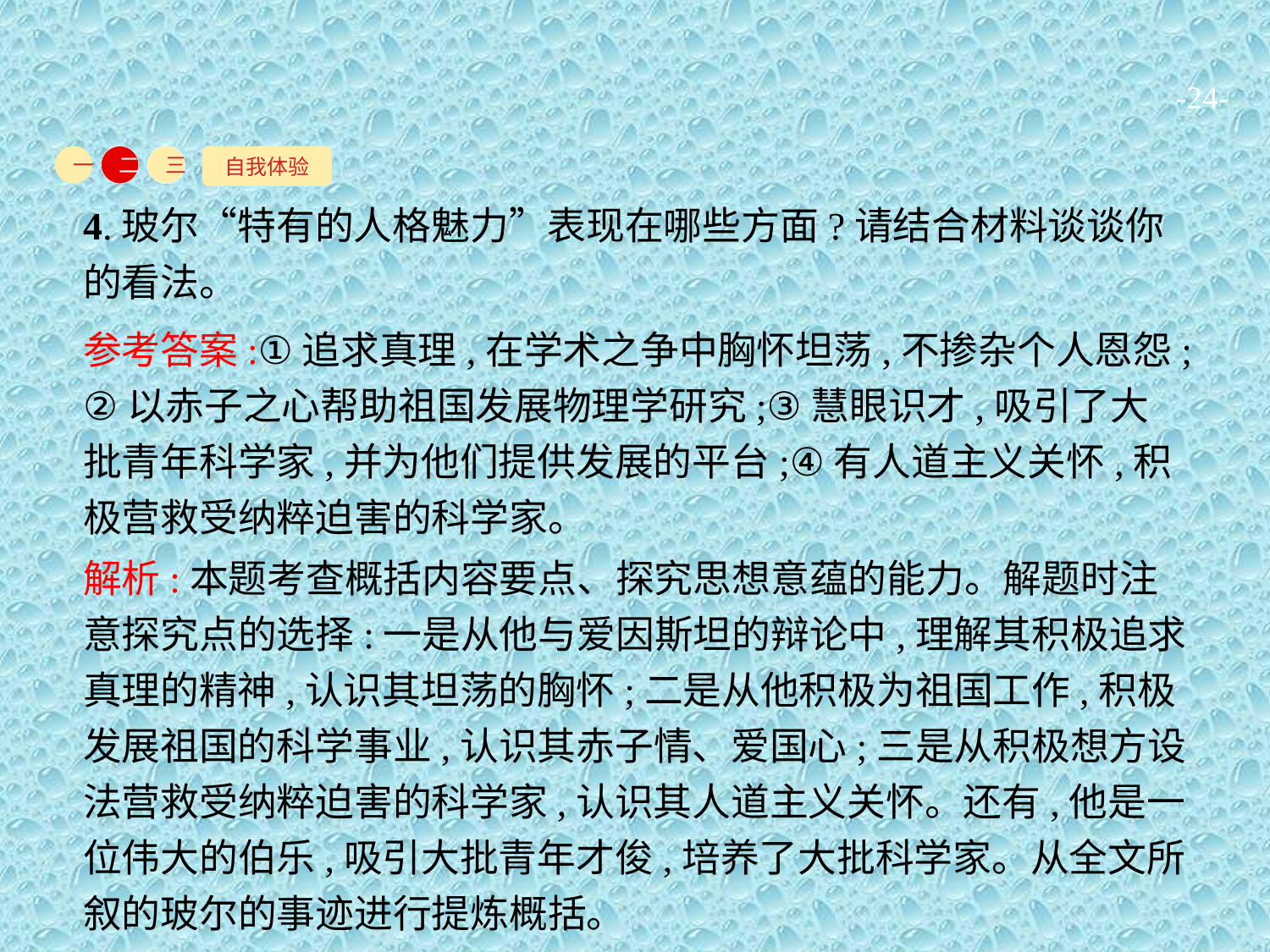

-24-
自我体验
一
二
三
4.玻尔“特有的人格魅力”表现在哪些方面?请结合材料谈谈你的看法。
参考答案:①追求真理,在学术之争中胸怀坦荡,不掺杂个人恩怨;②以赤子之心帮助祖国发展物理学研究;③慧眼识才,吸引了大批青年科学家,并为他们提供发展的平台;④有人道主义关怀,积极营救受纳粹迫害的科学家。
解析:本题考查概括内容要点、探究思想意蕴的能力。解题时注意探究点的选择:一是从他与爱因斯坦的辩论中,理解其积极追求真理的精神,认识其坦荡的胸怀;二是从他积极为祖国工作,积极发展祖国的科学事业,认识其赤子情、爱国心;三是从积极想方设法营救受纳粹迫害的科学家,认识其人道主义关怀。还有,他是一位伟大的伯乐,吸引大批青年才俊,培养了大批科学家。从全文所叙的玻尔的事迹进行提炼概括。